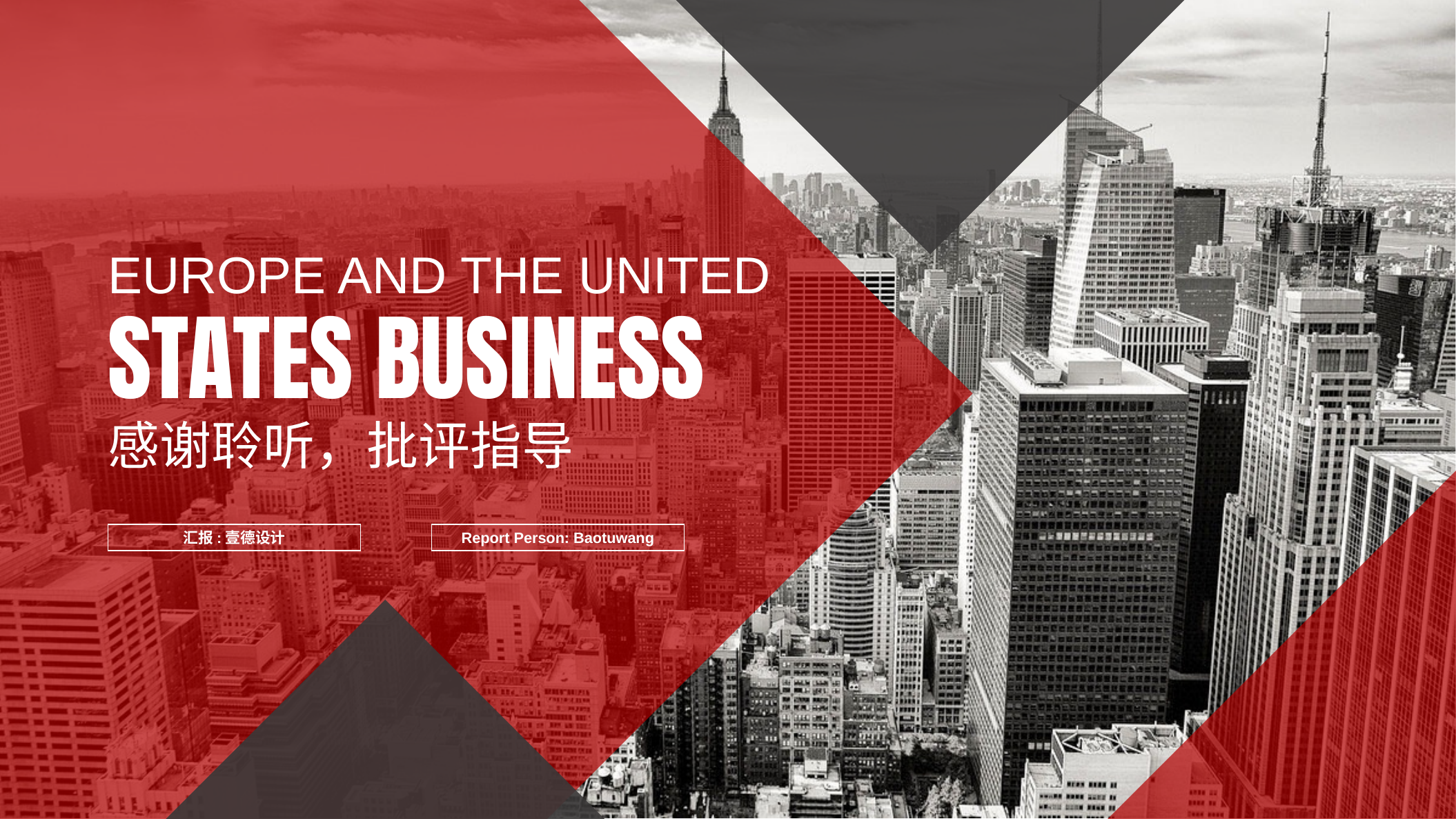

Europe and the United States business

感谢聆听，批评指导
汇报:壹德设计
Report Person: Baotuwang